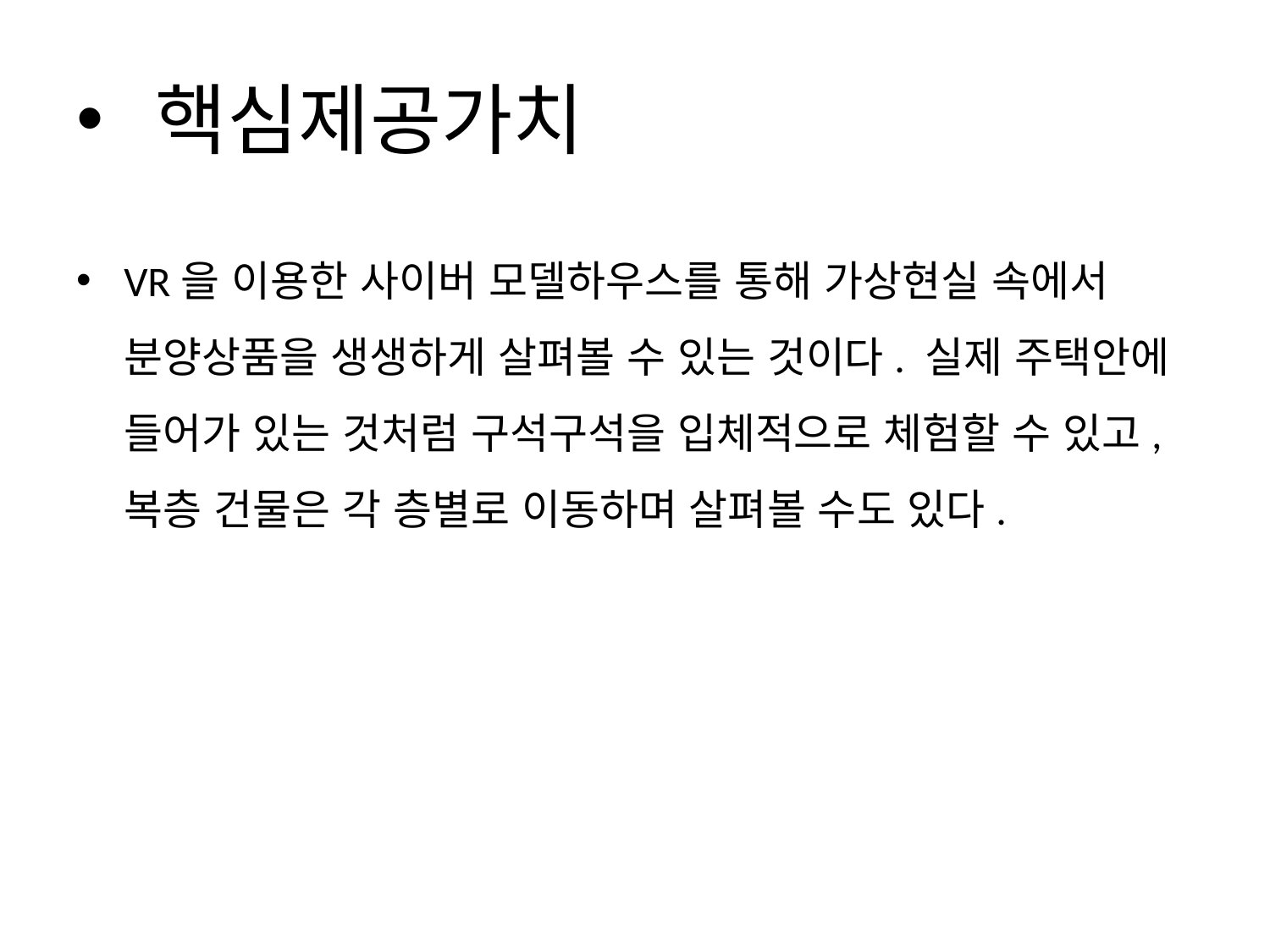

# 핵심제공가치
VR을 이용한 사이버 모델하우스를 통해 가상현실 속에서 분양상품을 생생하게 살펴볼 수 있는 것이다. 실제 주택안에 들어가 있는 것처럼 구석구석을 입체적으로 체험할 수 있고, 복층 건물은 각 층별로 이동하며 살펴볼 수도 있다.